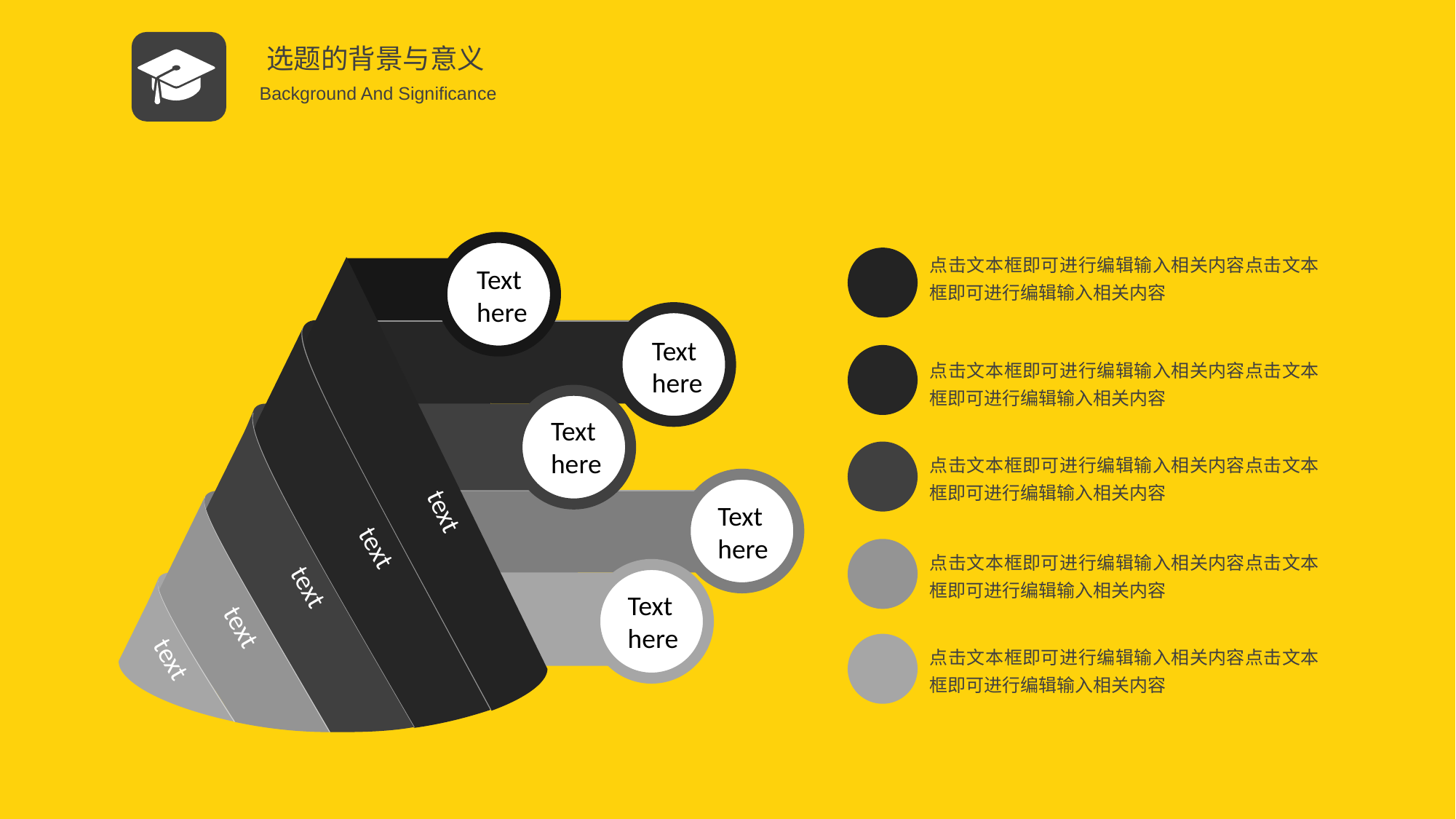

选题的背景与意义

 Background And Significance

点击文本框即可进行编辑输入相关内容点击文本框即可进行编辑输入相关内容

Text here

Text here

点击文本框即可进行编辑输入相关内容点击文本框即可进行编辑输入相关内容

Text here

点击文本框即可进行编辑输入相关内容点击文本框即可进行编辑输入相关内容

text

Text here

text

点击文本框即可进行编辑输入相关内容点击文本框即可进行编辑输入相关内容

text

Text here
text

点击文本框即可进行编辑输入相关内容点击文本框即可进行编辑输入相关内容
text